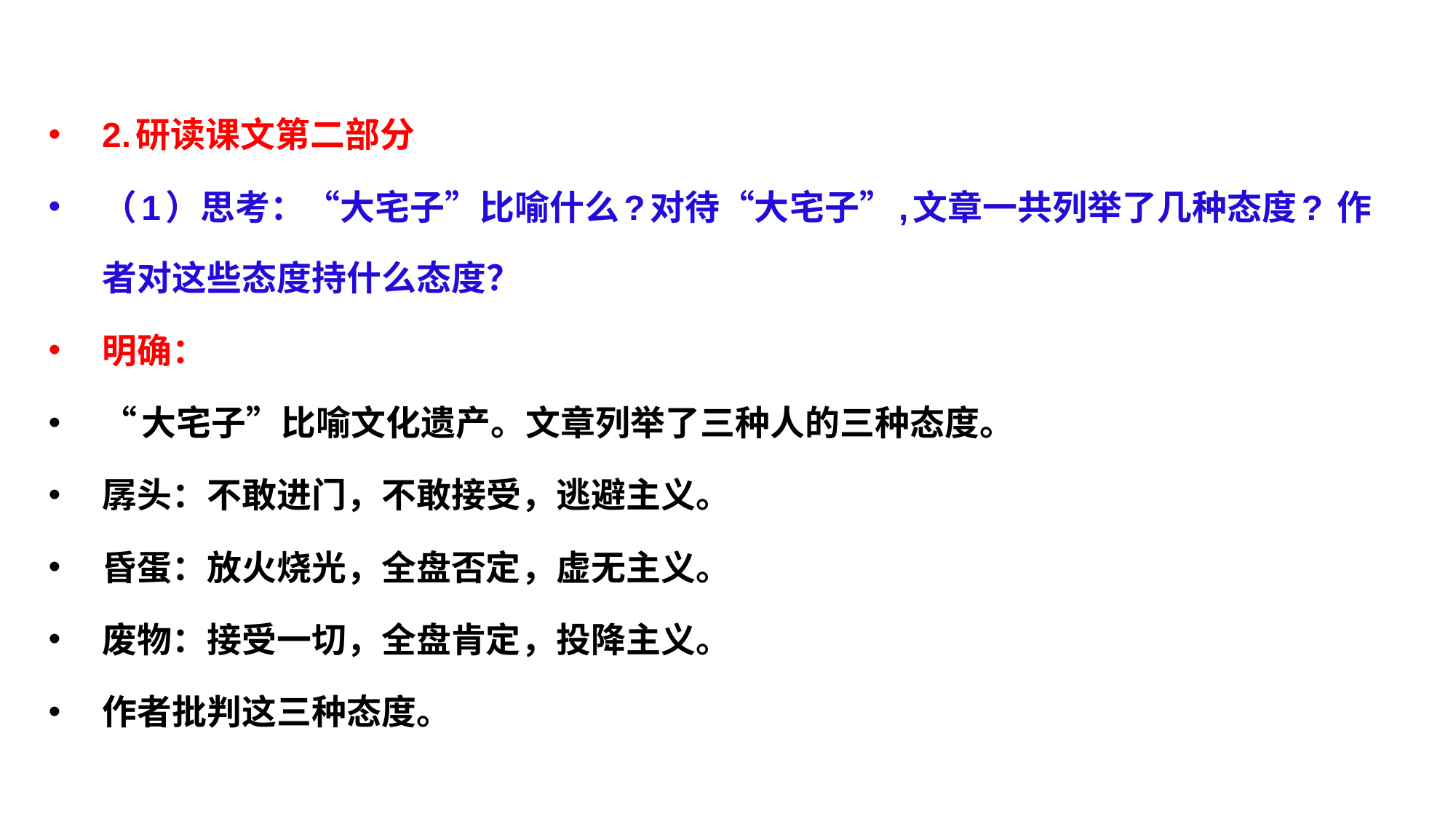

2.研读课文第二部分
（1）思考：“大宅子”比喻什么?对待“大宅子”,文章一共列举了几种态度? 作者对这些态度持什么态度？
明确：
“大宅子”比喻文化遗产。文章列举了三种人的三种态度。
孱头：不敢进门，不敢接受，逃避主义。
昏蛋：放火烧光，全盘否定，虚无主义。
废物：接受一切，全盘肯定，投降主义。
作者批判这三种态度。